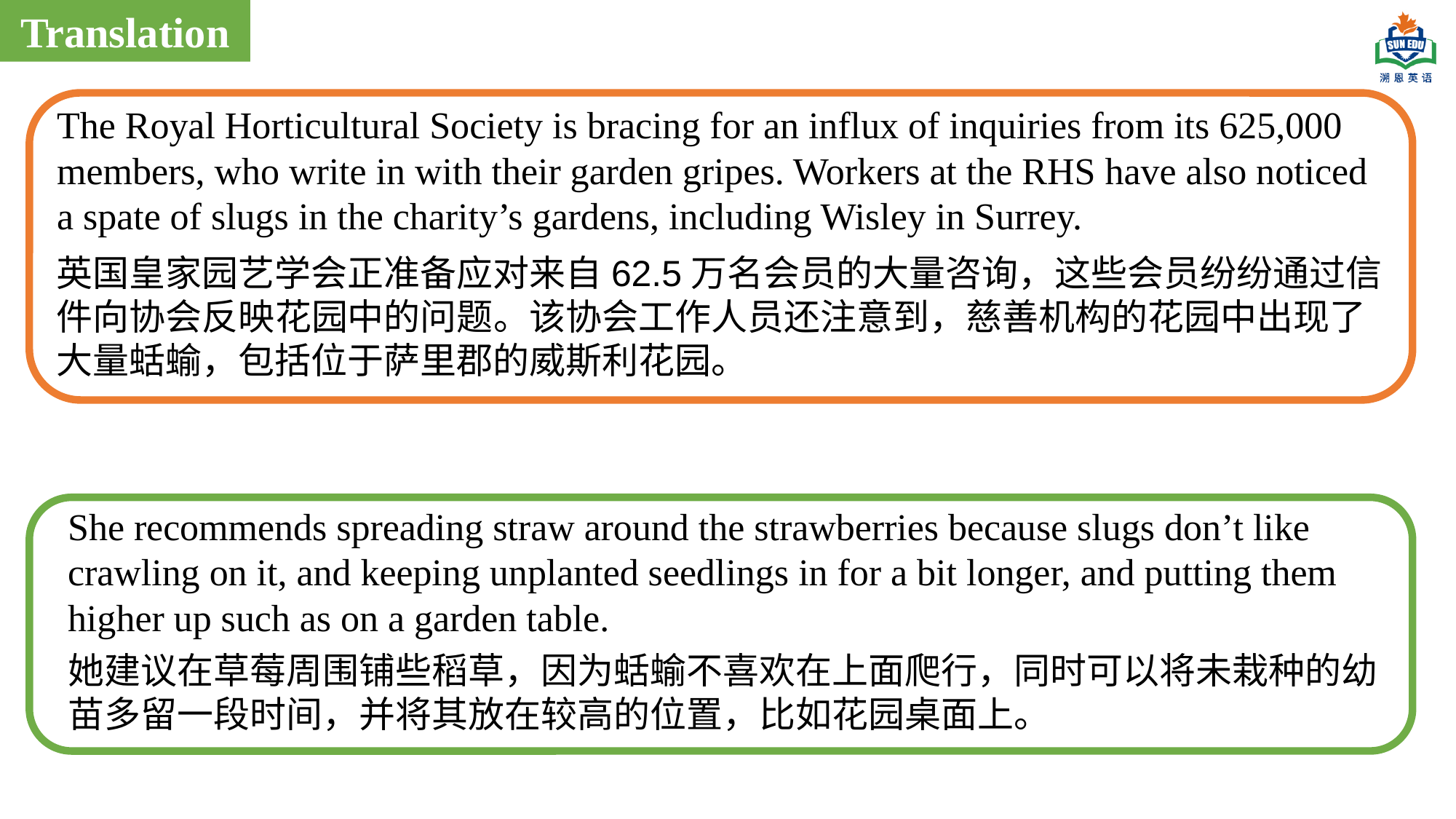

Translation

The Royal Horticultural Society is bracing for an influx of inquiries from its 625,000 members, who write in with their garden gripes. Workers at the RHS have also noticed a spate of slugs in the charity’s gardens, including Wisley in Surrey.
英国皇家园艺学会正准备应对来自62.5万名会员的大量咨询，这些会员纷纷通过信件向协会反映花园中的问题。该协会工作人员还注意到，慈善机构的花园中出现了大量蛞蝓，包括位于萨里郡的威斯利花园。
She recommends spreading straw around the strawberries because slugs don’t like crawling on it, and keeping unplanted seedlings in for a bit longer, and putting them higher up such as on a garden table.

她建议在草莓周围铺些稻草，因为蛞蝓不喜欢在上面爬行，同时可以将未栽种的幼苗多留一段时间，并将其放在较高的位置，比如花园桌面上。